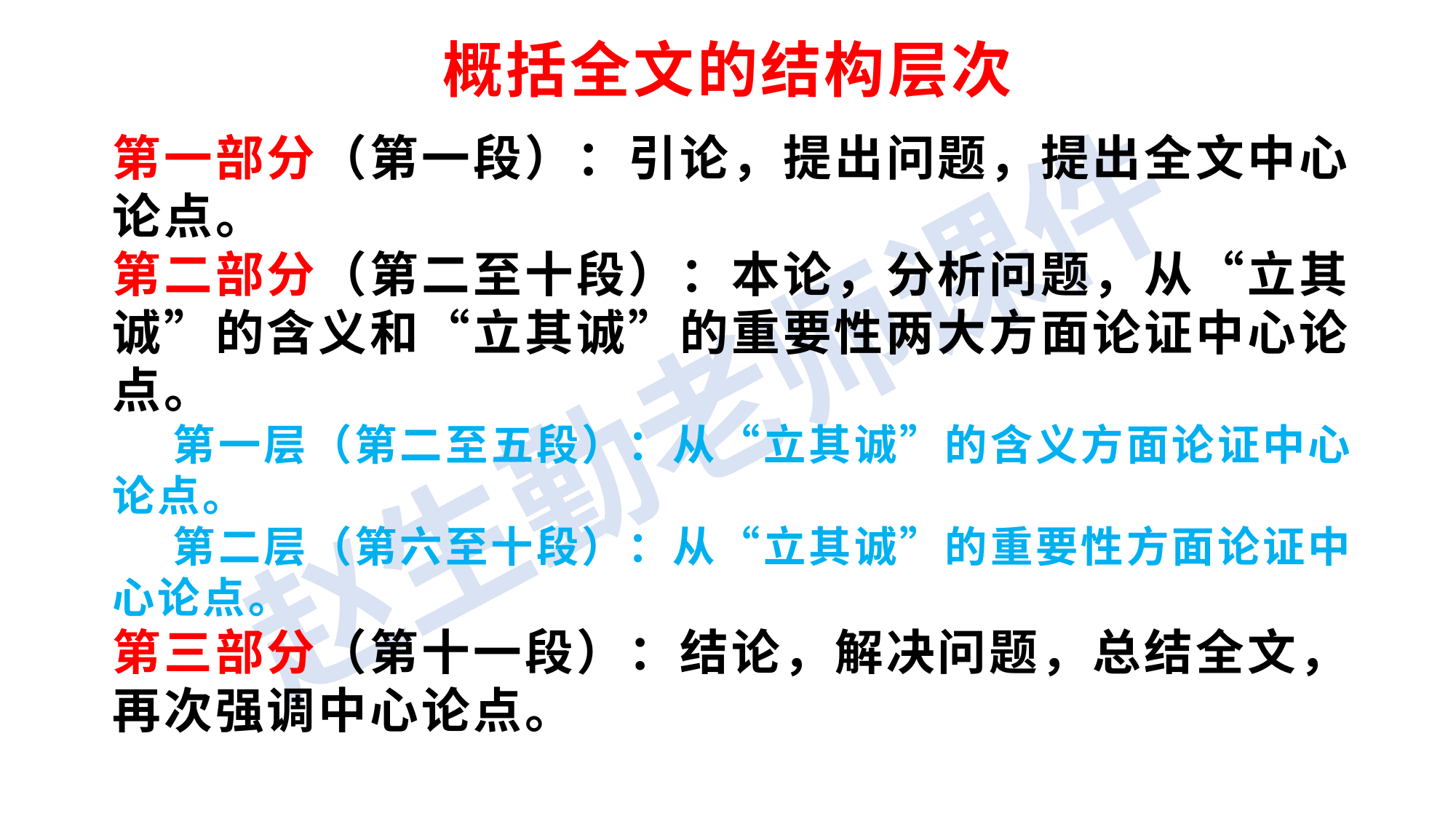

概括全文的结构层次
第一部分（第一段）：引论，提出问题，提出全文中心论点。
第二部分（第二至十段）：本论，分析问题，从“立其诚”的含义和“立其诚”的重要性两大方面论证中心论点。
    第一层（第二至五段）：从“立其诚”的含义方面论证中心论点。
    第二层（第六至十段）：从“立其诚”的重要性方面论证中心论点。
第三部分（第十一段）：结论，解决问题，总结全文，再次强调中心论点。